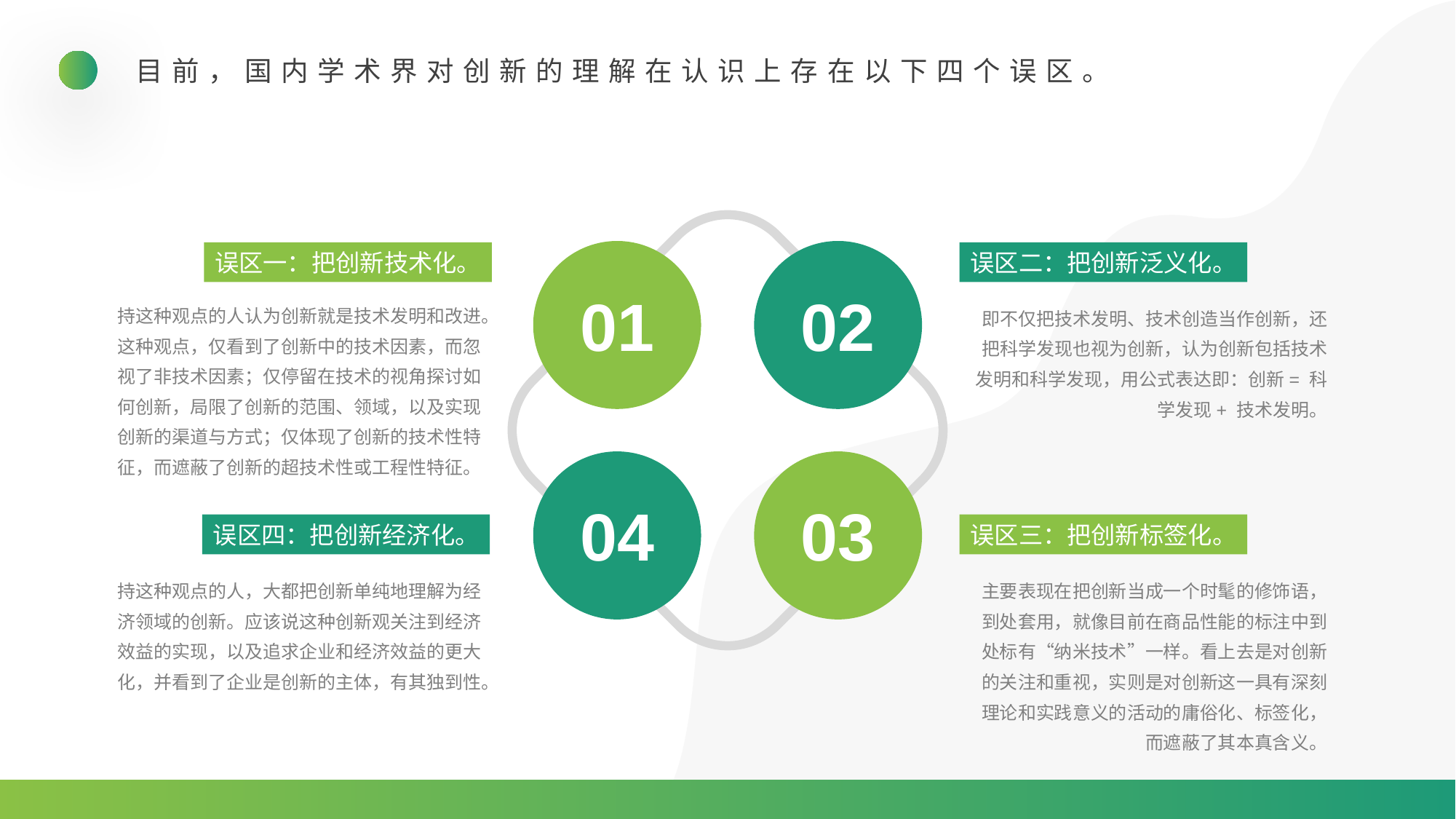

目前，国内学术界对创新的理解在认识上存在以下四个误区。

误区一：把创新技术化。
误区二：把创新泛义化。
01
02
持这种观点的人认为创新就是技术发明和改进。这种观点，仅看到了创新中的技术因素，而忽视了非技术因素；仅停留在技术的视角探讨如何创新，局限了创新的范围、领域，以及实现创新的渠道与方式；仅体现了创新的技术性特征，而遮蔽了创新的超技术性或工程性特征。
即不仅把技术发明、技术创造当作创新，还把科学发现也视为创新，认为创新包括技术发明和科学发现，用公式表达即：创新= 科学发现+ 技术发明。
04
03
误区四：把创新经济化。
误区三：把创新标签化。
持这种观点的人，大都把创新单纯地理解为经济领域的创新。应该说这种创新观关注到经济效益的实现，以及追求企业和经济效益的更大化，并看到了企业是创新的主体，有其独到性。
主要表现在把创新当成一个时髦的修饰语，到处套用，就像目前在商品性能的标注中到处标有“纳米技术”一样。看上去是对创新的关注和重视，实则是对创新这一具有深刻理论和实践意义的活动的庸俗化、标签化，而遮蔽了其本真含义。